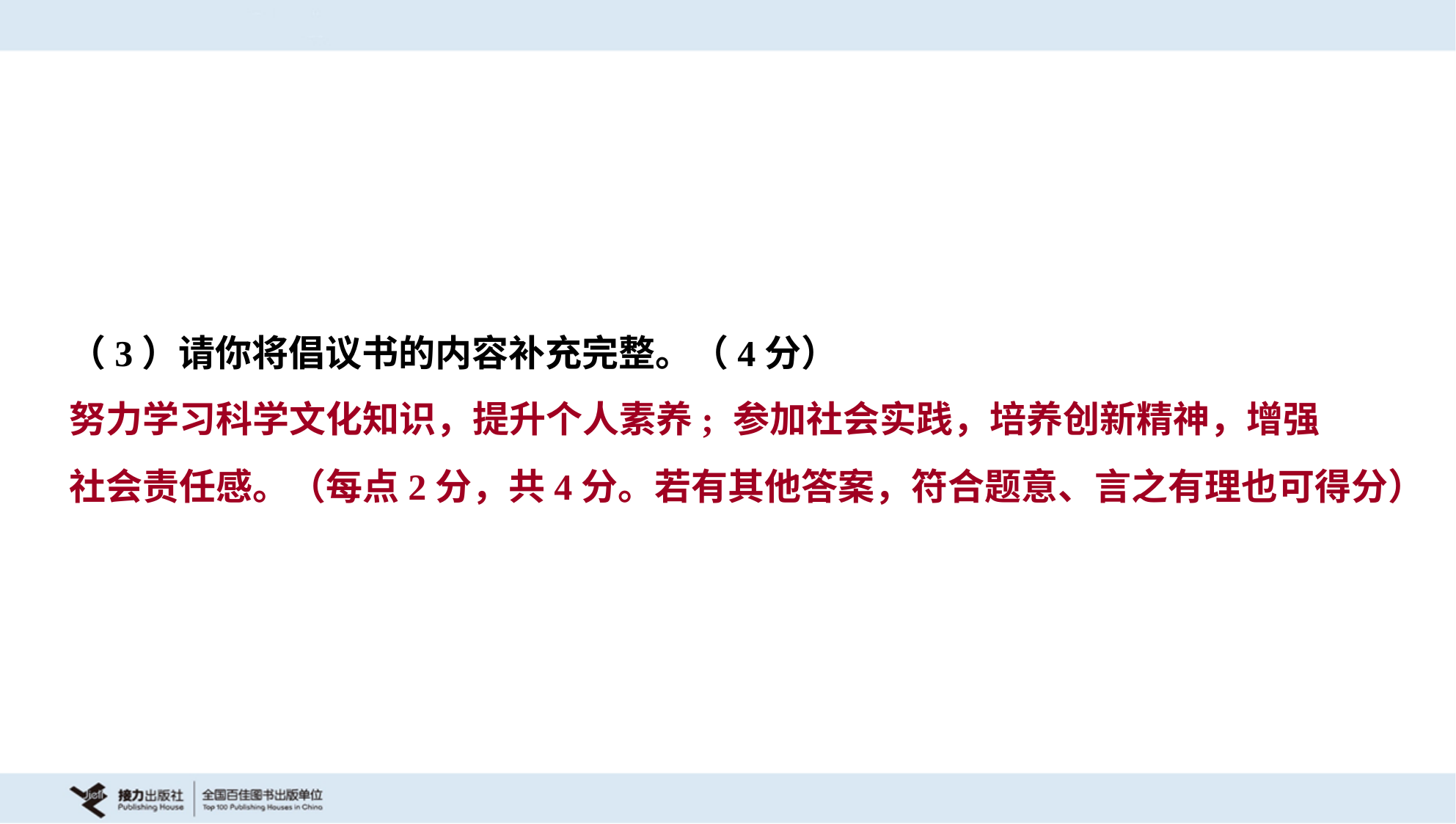

（3）请你将倡议书的内容补充完整。（4分）
努力学习科学文化知识，提升个人素养; 参加社会实践，培养创新精神，增强
社会责任感。（每点2分，共4分。若有其他答案，符合题意、言之有理也可得分）